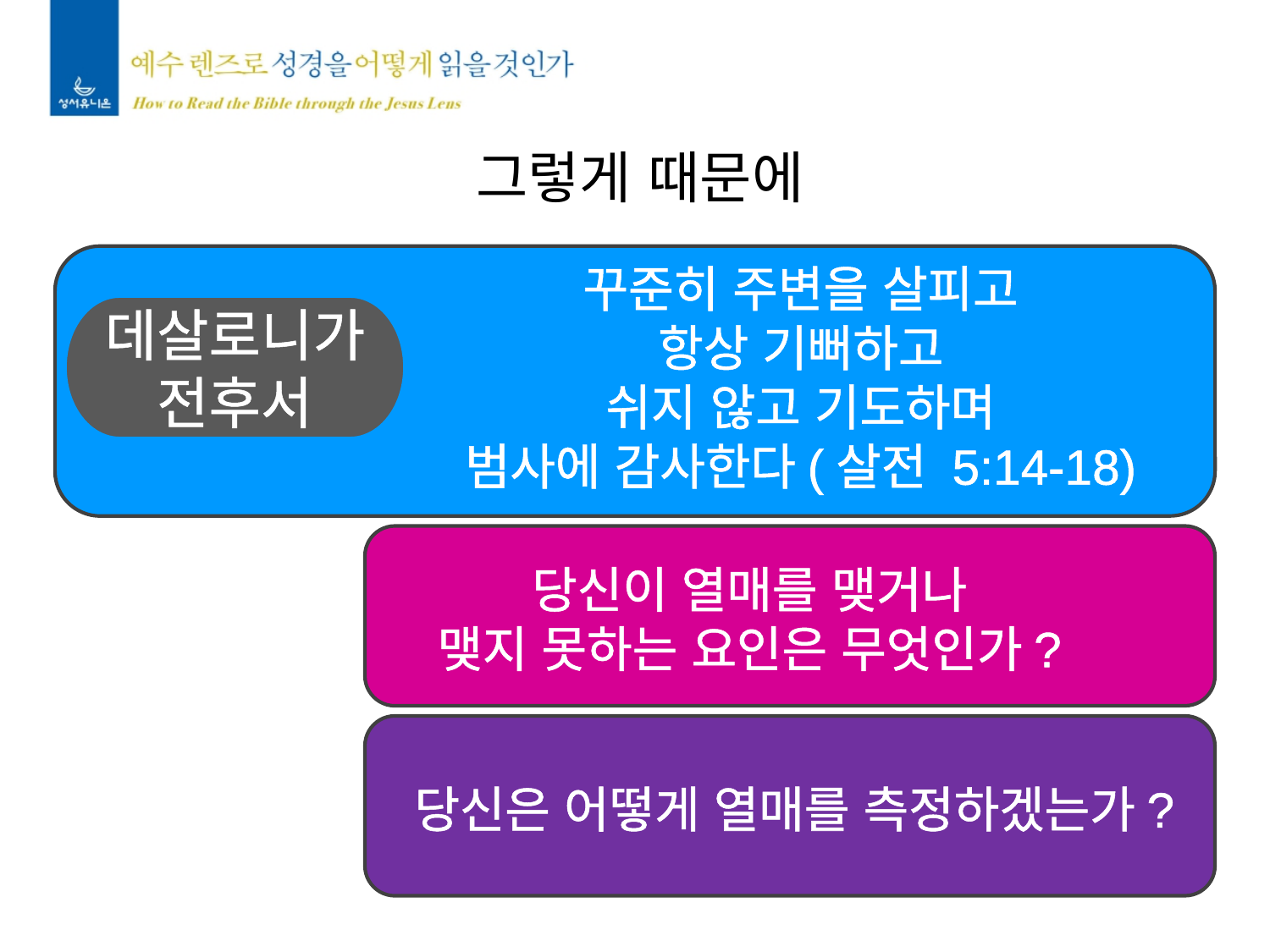

그렇게 때문에

꾸준히 주변을 살피고
항상 기뻐하고
쉬지 않고 기도하며
범사에 감사한다(살전 5:14-18)
데살로니가
전후서

당신이 열매를 맺거나
맺지 못하는 요인은 무엇인가?

당신은 어떻게 열매를 측정하겠는가?